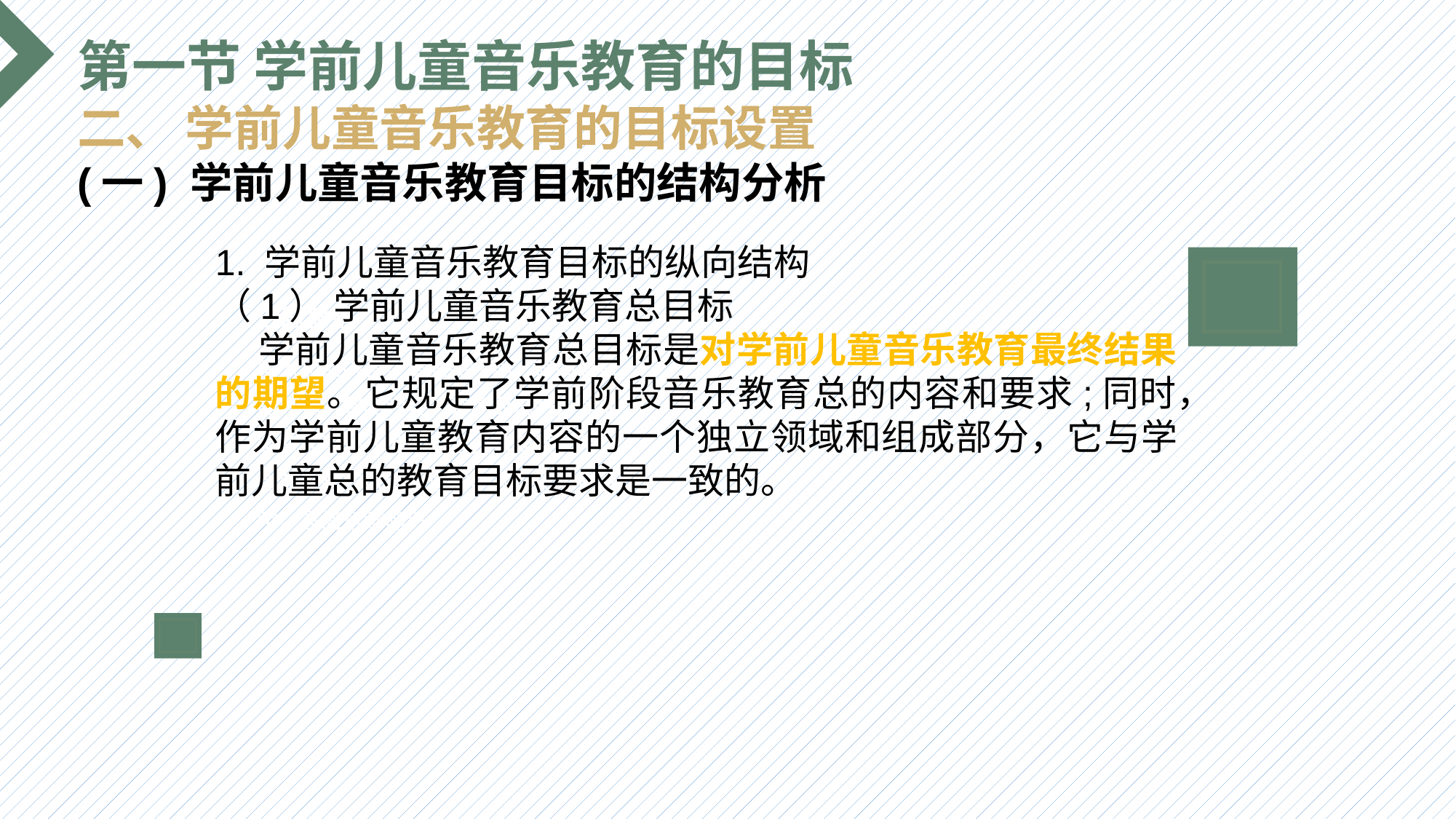

第一节 学前儿童音乐教育的目标
二、 学前儿童音乐教育的目标设置
(一) 学前儿童音乐教育目标的结构分析

1. 学前儿童音乐教育目标的纵向结构
（1） 学前儿童音乐教育总目标
    学前儿童音乐教育总目标是对学前儿童音乐教育最终结果的期望。它规定了学前阶段音乐教育总的内容和要求;同时，作为学前儿童教育内容的一个独立领域和组成部分，它与学前儿童总的教育目标要求是一致的。

选题背景
输入您的内容，请简要说明，言简意赅即可输入您的内容，请简要说明，言简意赅即可输入您的内容，请简要说明，言简意赅即可输入您的内容，请简要说明，言简意赅即可